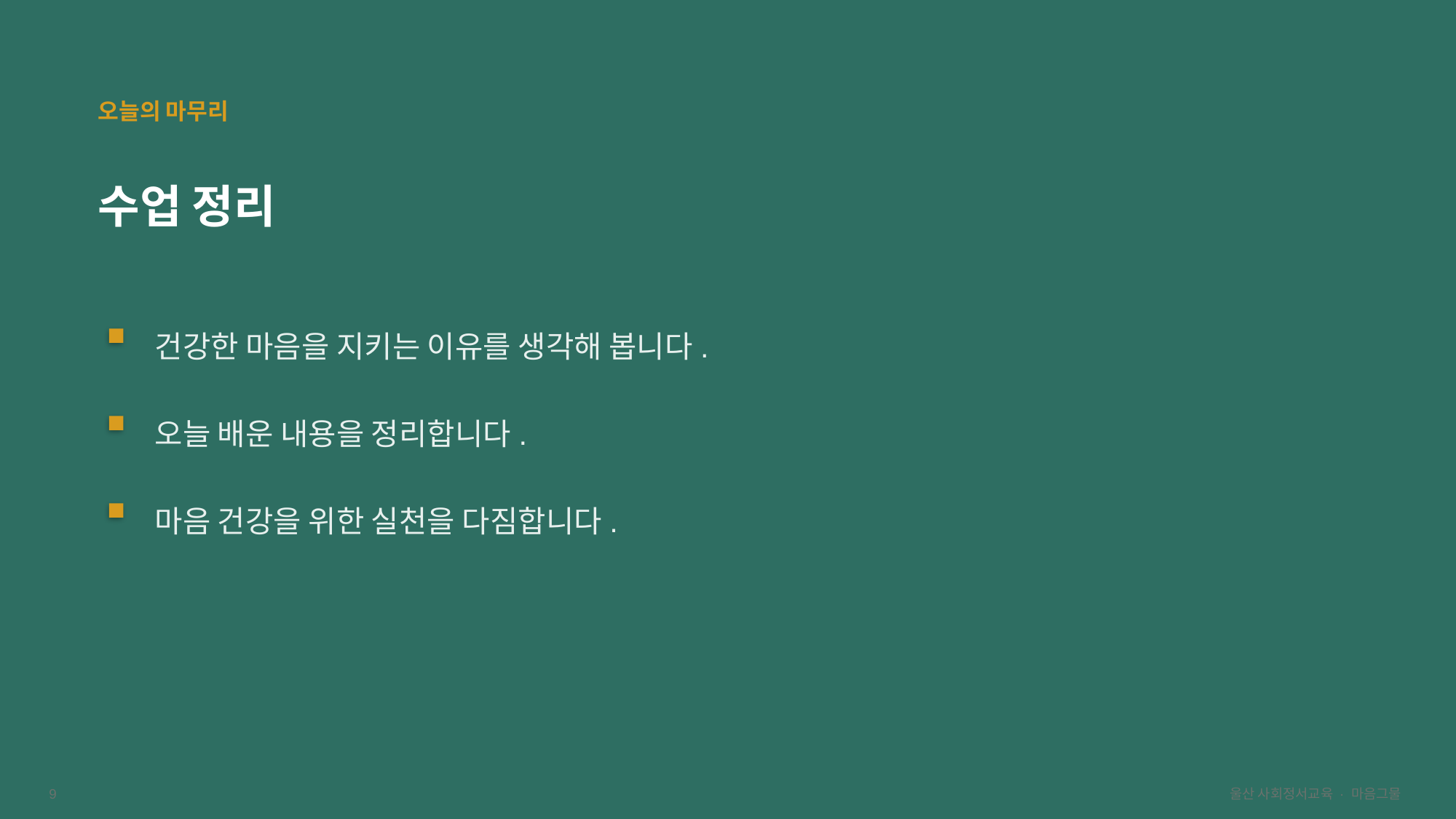

오늘의 마무리
수업 정리
건강한 마음을 지키는 이유를 생각해 봅니다.

오늘 배운 내용을 정리합니다.

마음 건강을 위한 실천을 다짐합니다.

9
울산 사회정서교육 · 마음그물